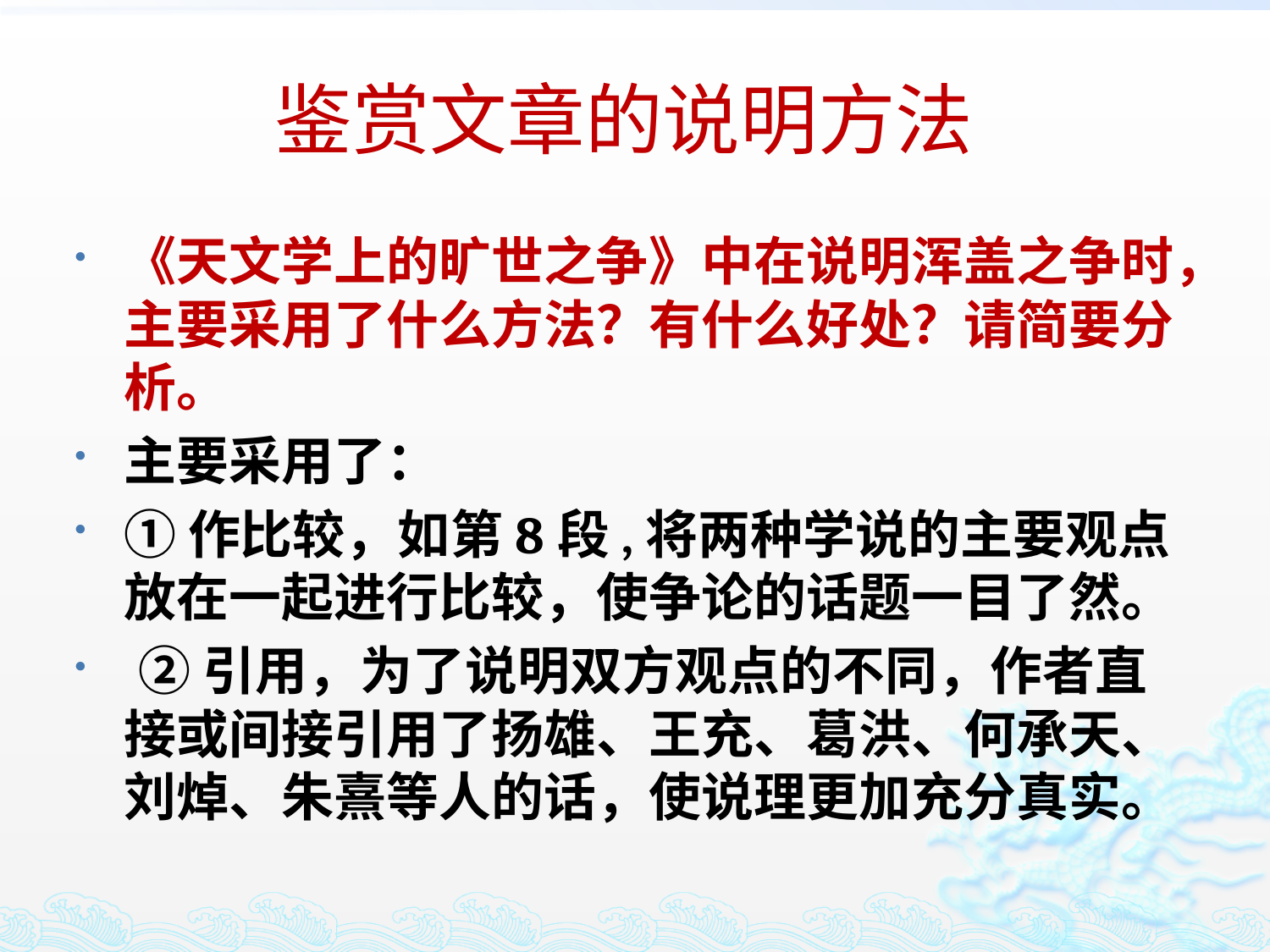

# 鉴赏文章的说明方法
《天文学上的旷世之争》中在说明浑盖之争时，主要采用了什么方法？有什么好处？请简要分析。
主要采用了：
①作比较，如第8段,将两种学说的主要观点放在一起进行比较，使争论的话题一目了然。
 ②引用，为了说明双方观点的不同，作者直接或间接引用了扬雄、王充、葛洪、何承天、刘焯、朱熹等人的话，使说理更加充分真实。